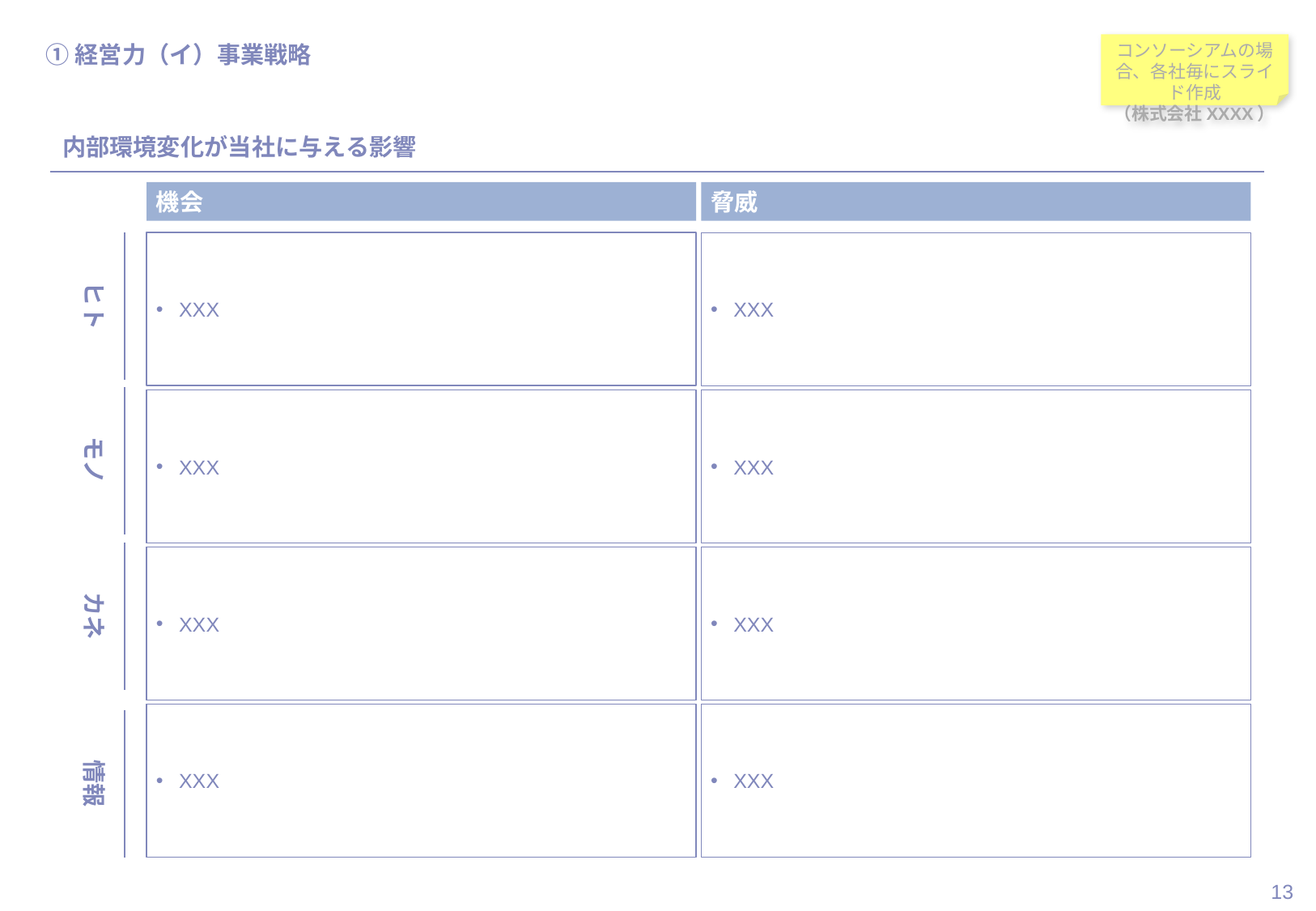

当スライドは作成必須
#
①経営力（イ）事業戦略
コンソーシアムの場合、各社毎にスライド作成
（株式会社XXXX）
内部環境変化が当社に与える影響
機会
脅威
XXX
ヒト
モノ
カネ
情報
XXX
XXX
XXX
XXX
XXX
XXX
XXX